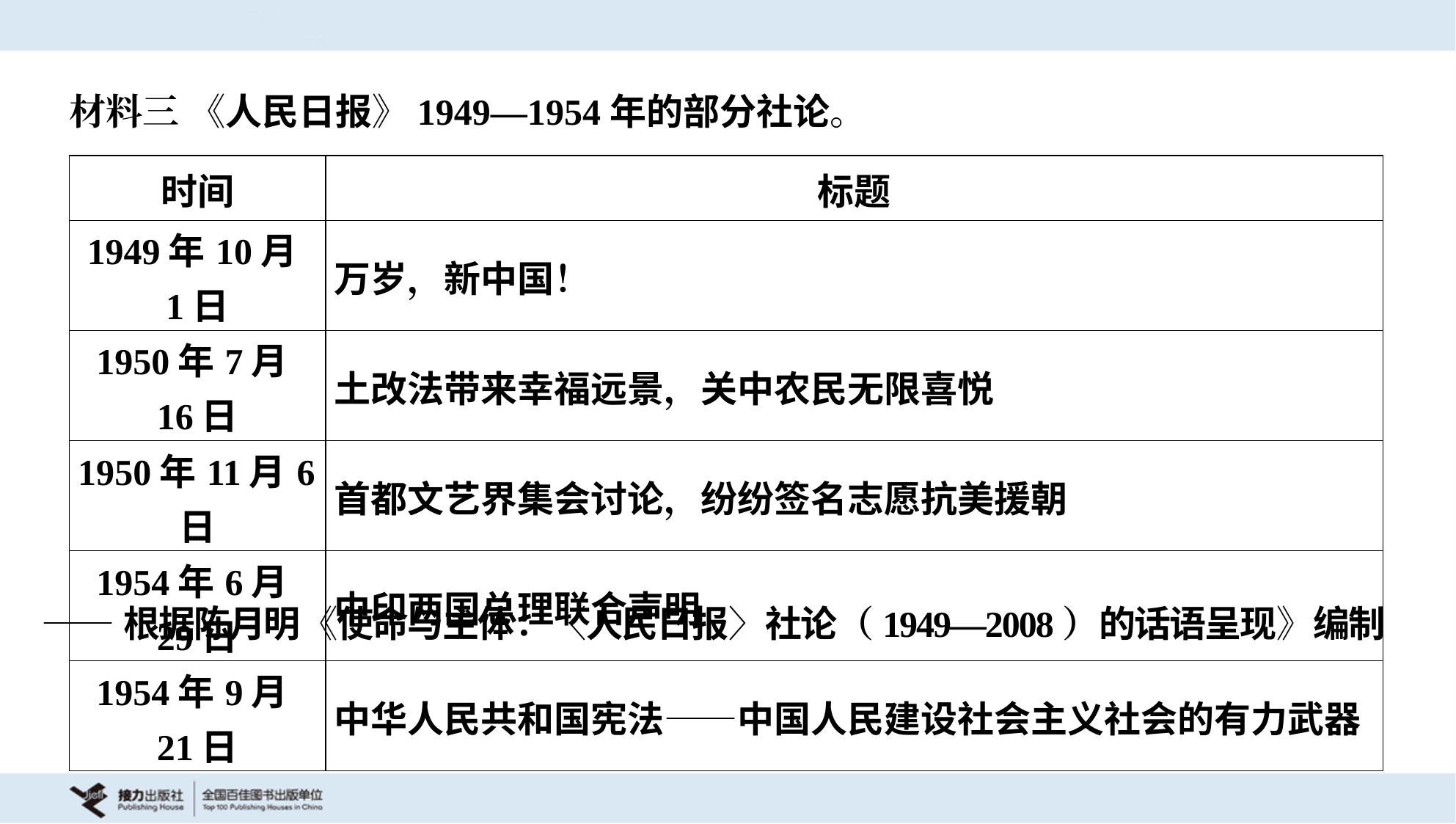

材料三 《人民日报》1949—1954年的部分社论。
| 时间 | 标题 |
| --- | --- |
| 1949年10月1日 | 万岁，新中国！ |
| 1950年7月16日 | 土改法带来幸福远景，关中农民无限喜悦 |
| 1950年11月6日 | 首都文艺界集会讨论，纷纷签名志愿抗美援朝 |
| 1954年6月29日 | 中印两国总理联合声明 |
| 1954年9月21日 | 中华人民共和国宪法——中国人民建设社会主义社会的有力武器 |
——根据陈月明《使命与主体：〈人民日报〉社论（1949—2008）的话语呈现》编制